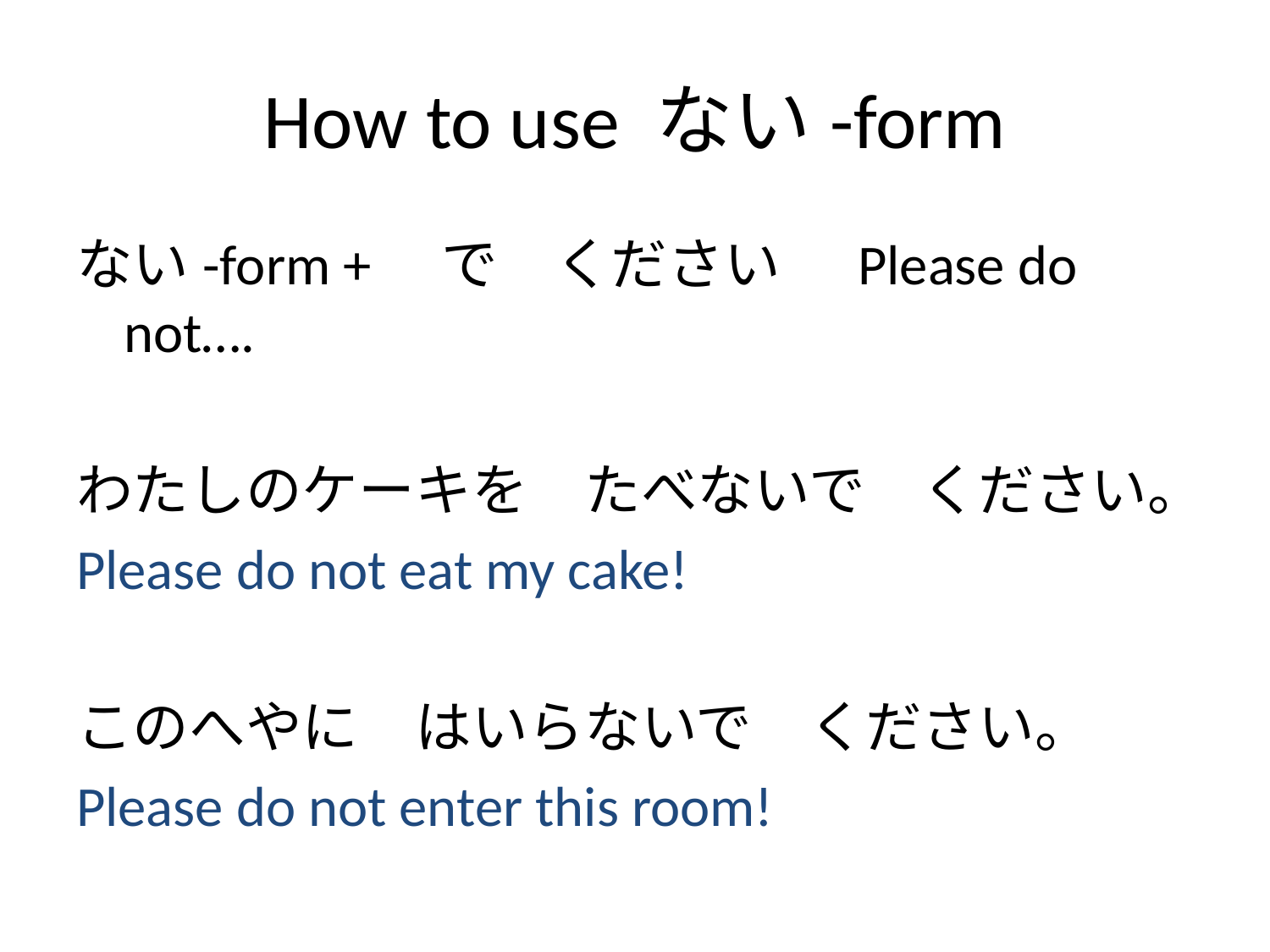

# How to use ない-form
ない-form +　で　ください     Please do not….

わたしのケーキを　たべないで　ください。
Please do not eat my cake!

このへやに　はいらないで　ください。
Please do not enter this room!